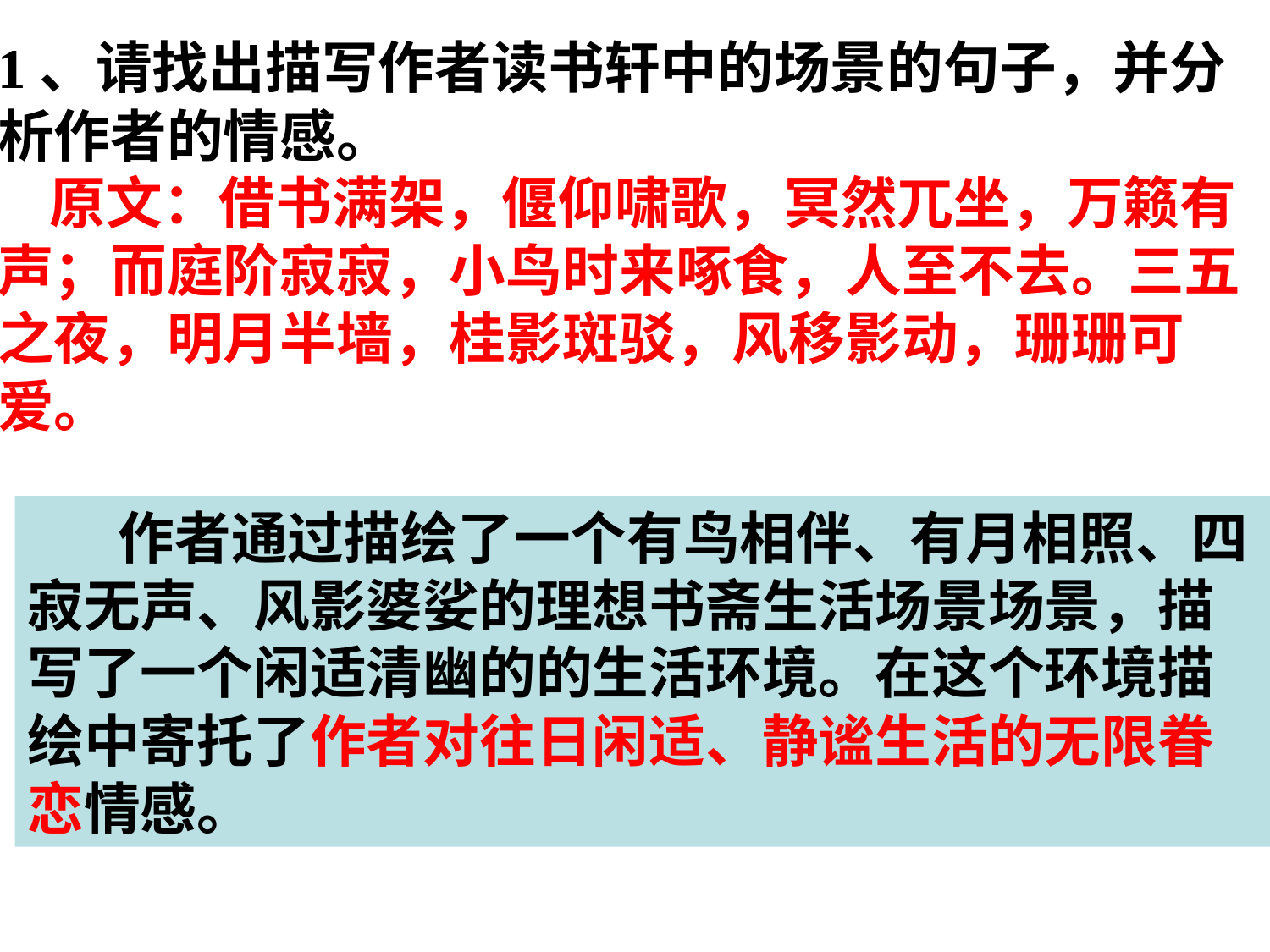

1、请找出描写作者读书轩中的场景的句子，并分析作者的情感。
   原文：借书满架，偃仰啸歌，冥然兀坐，万籁有声；而庭阶寂寂，小鸟时来啄食，人至不去。三五之夜，明月半墙，桂影斑驳，风移影动，珊珊可爱。

      作者通过描绘了一个有鸟相伴、有月相照、四寂无声、风影婆娑的理想书斋生活场景场景，描写了一个闲适清幽的的生活环境。在这个环境描绘中寄托了作者对往日闲适、静谧生活的无限眷恋情感。